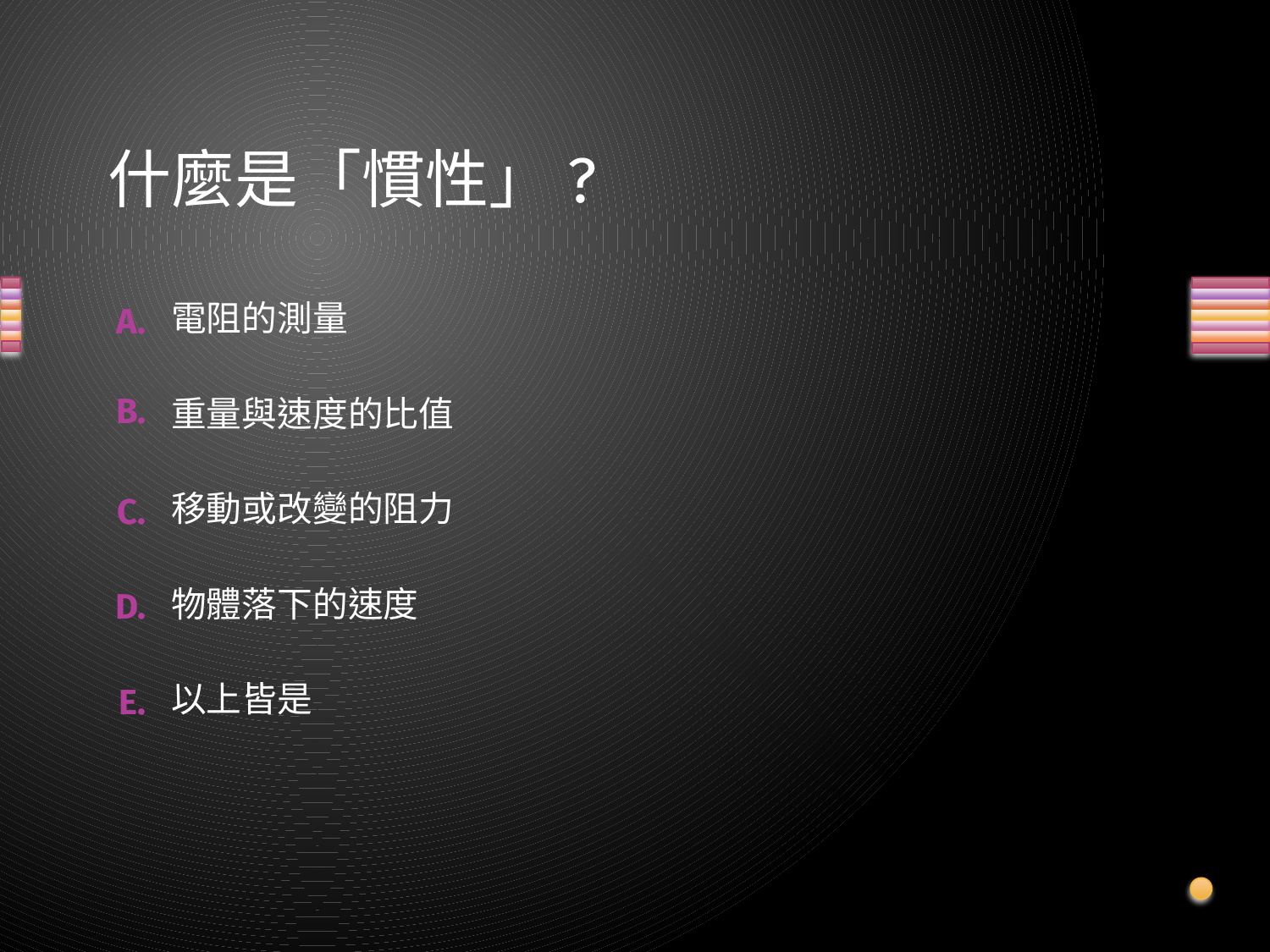

# 什麼是「慣性」?
電阻的測量
重量與速度的比值
移動或改變的阻力
物體落下的速度
以上皆是